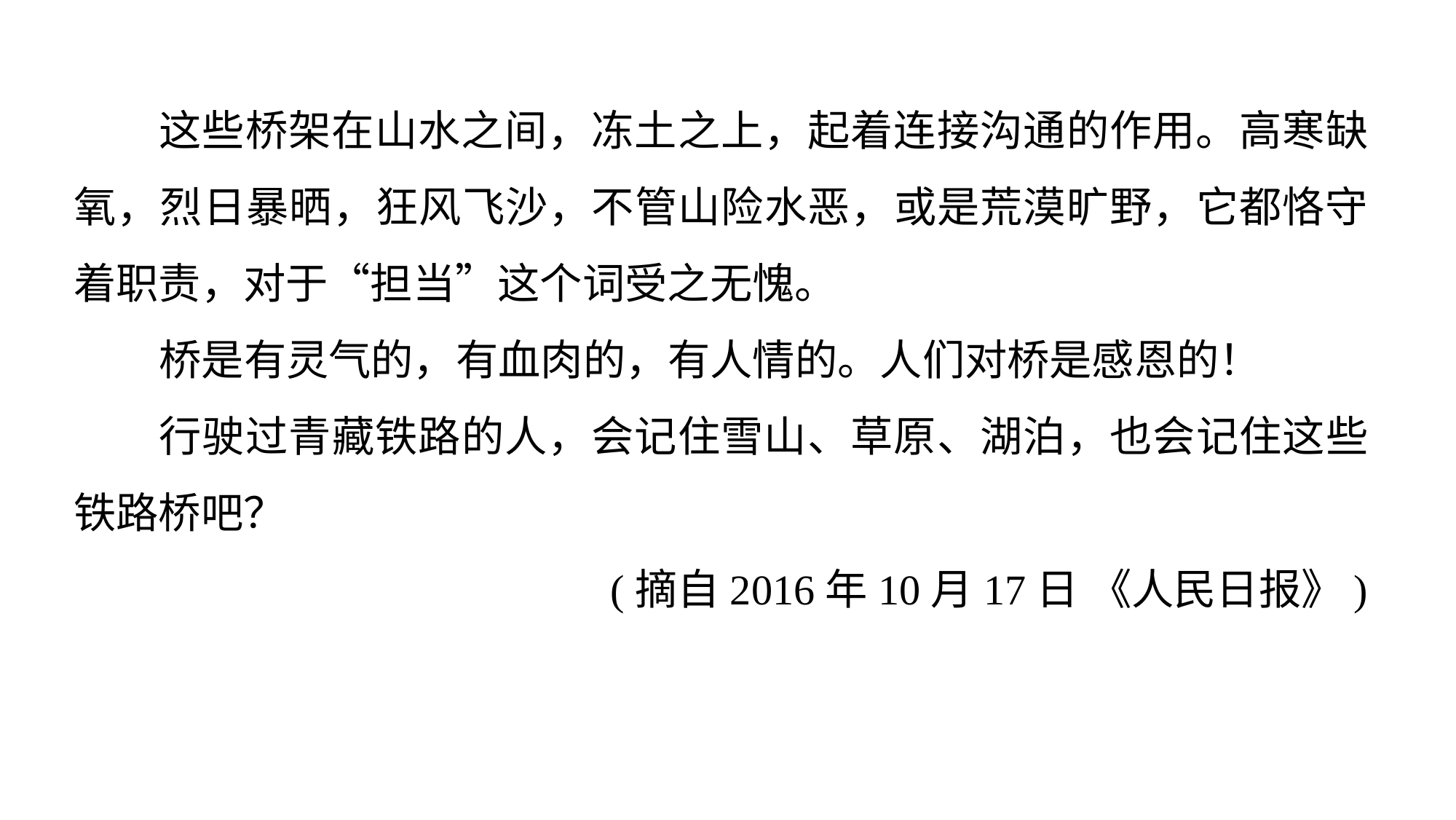

这些桥架在山水之间，冻土之上，起着连接沟通的作用。高寒缺氧，烈日暴晒，狂风飞沙，不管山险水恶，或是荒漠旷野，它都恪守着职责，对于“担当”这个词受之无愧。
桥是有灵气的，有血肉的，有人情的。人们对桥是感恩的！
行驶过青藏铁路的人，会记住雪山、草原、湖泊，也会记住这些铁路桥吧？
(摘自2016年10月17日 《人民日报》)